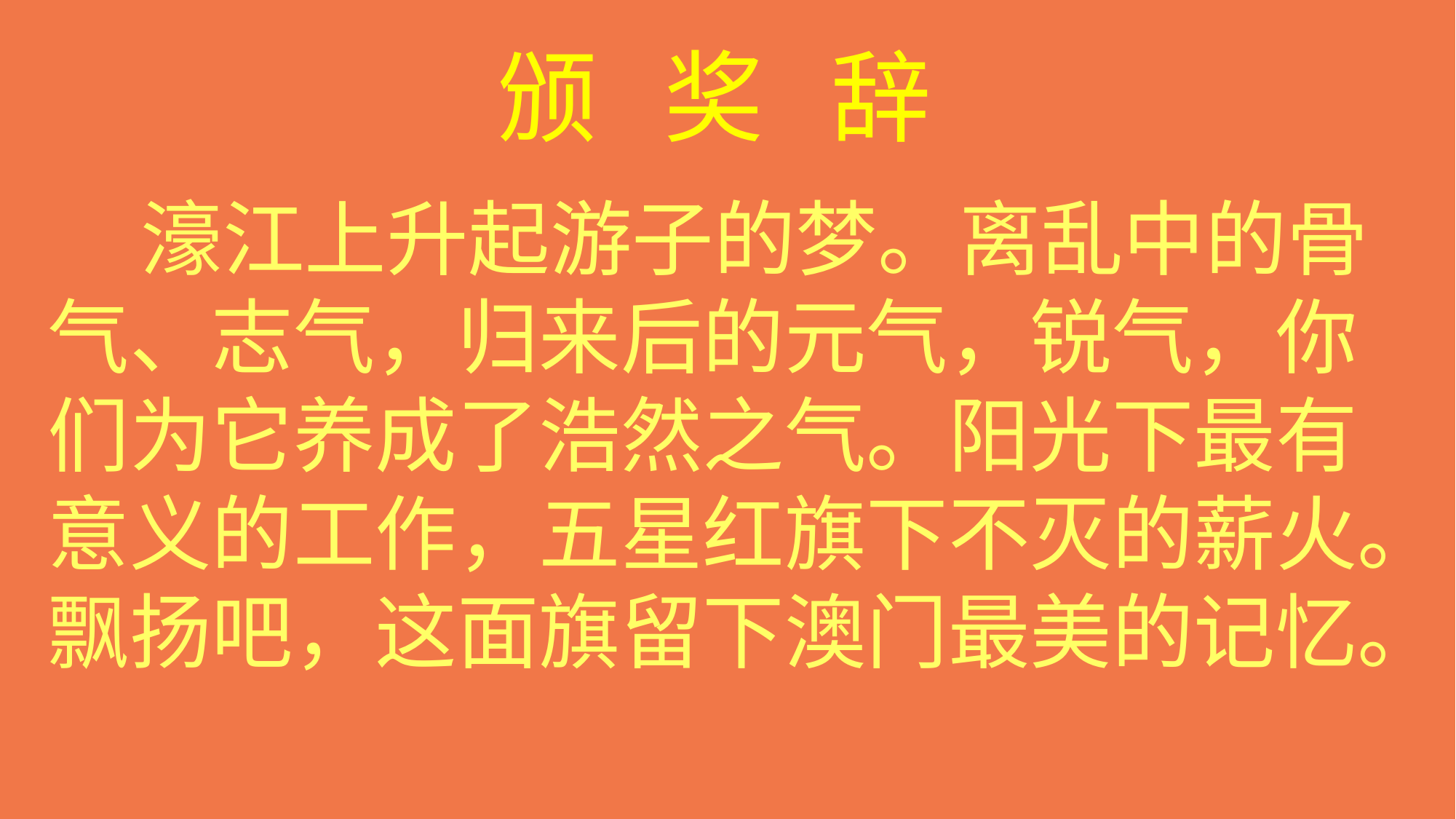

颁   奖   辞
    濠江上升起游子的梦。离乱中的骨气、志气，归来后的元气，锐气，你们为它养成了浩然之气。阳光下最有意义的工作，五星红旗下不灭的薪火。飘扬吧，这面旗留下澳门最美的记忆。